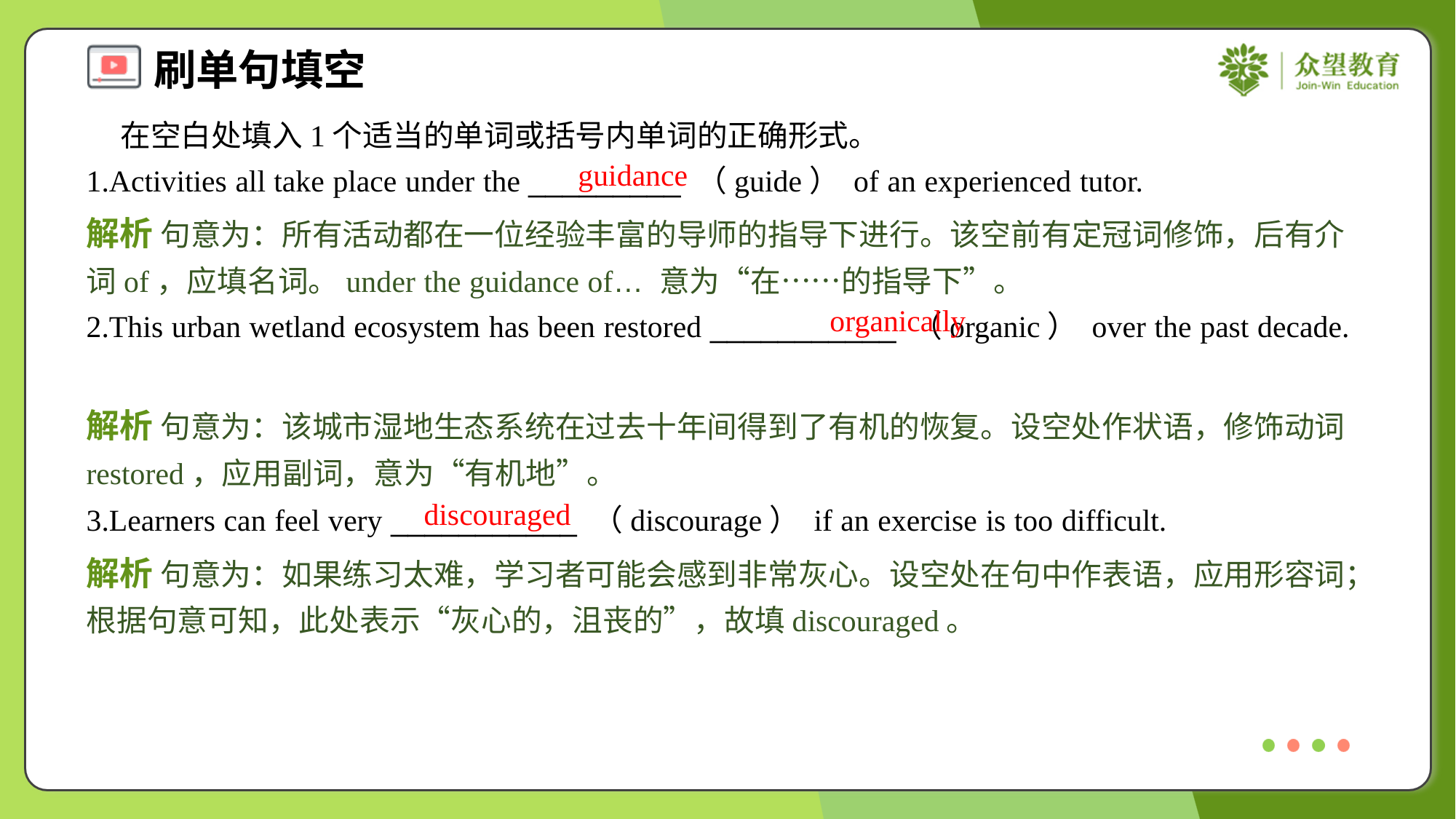

在空白处填入1个适当的单词或括号内单词的正确形式。
1.Activities all take place under the _________ （guide） of an experienced tutor.
guidance
解析 句意为：所有活动都在一位经验丰富的导师的指导下进行。该空前有定冠词修饰，后有介词of，应填名词。under the guidance of… 意为“在……的指导下”。
organically
2.This urban wetland ecosystem has been restored ___________ （organic） over the past decade.
解析 句意为：该城市湿地生态系统在过去十年间得到了有机的恢复。设空处作状语，修饰动词restored，应用副词，意为“有机地”。
discouraged
3.Learners can feel very ___________ （discourage） if an exercise is too difficult.
解析 句意为：如果练习太难，学习者可能会感到非常灰心。设空处在句中作表语，应用形容词；根据句意可知，此处表示“灰心的，沮丧的”，故填discouraged。